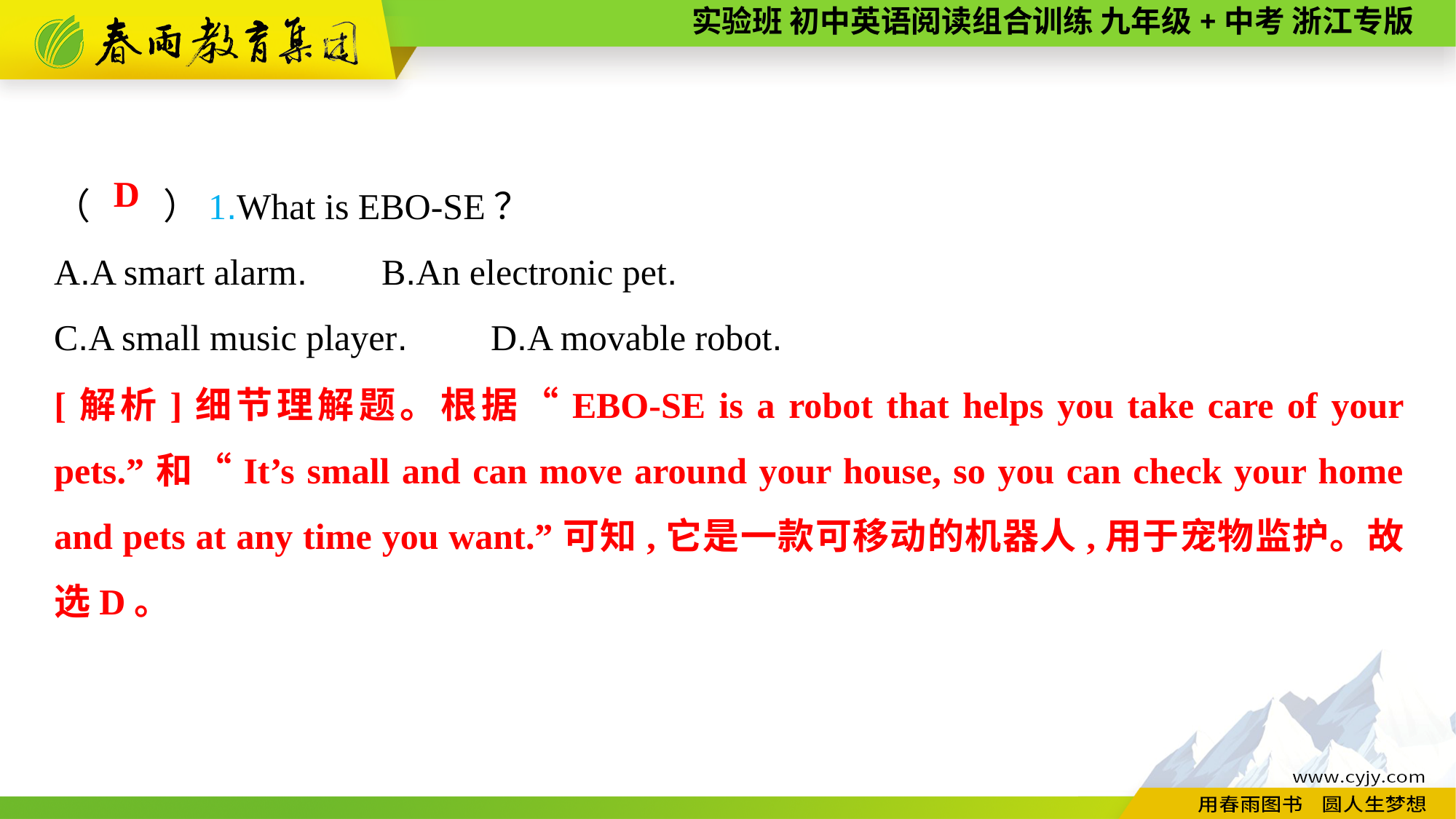

（　　）1.What is EBO-SE？
A.A smart alarm.	B.An electronic pet.
C.A small music player.	D.A movable robot.
D
[解析]细节理解题。根据“EBO-SE is a robot that helps you take care of your pets.”和“It’s small and can move around your house, so you can check your home and pets at any time you want.”可知,它是一款可移动的机器人,用于宠物监护。故选D。